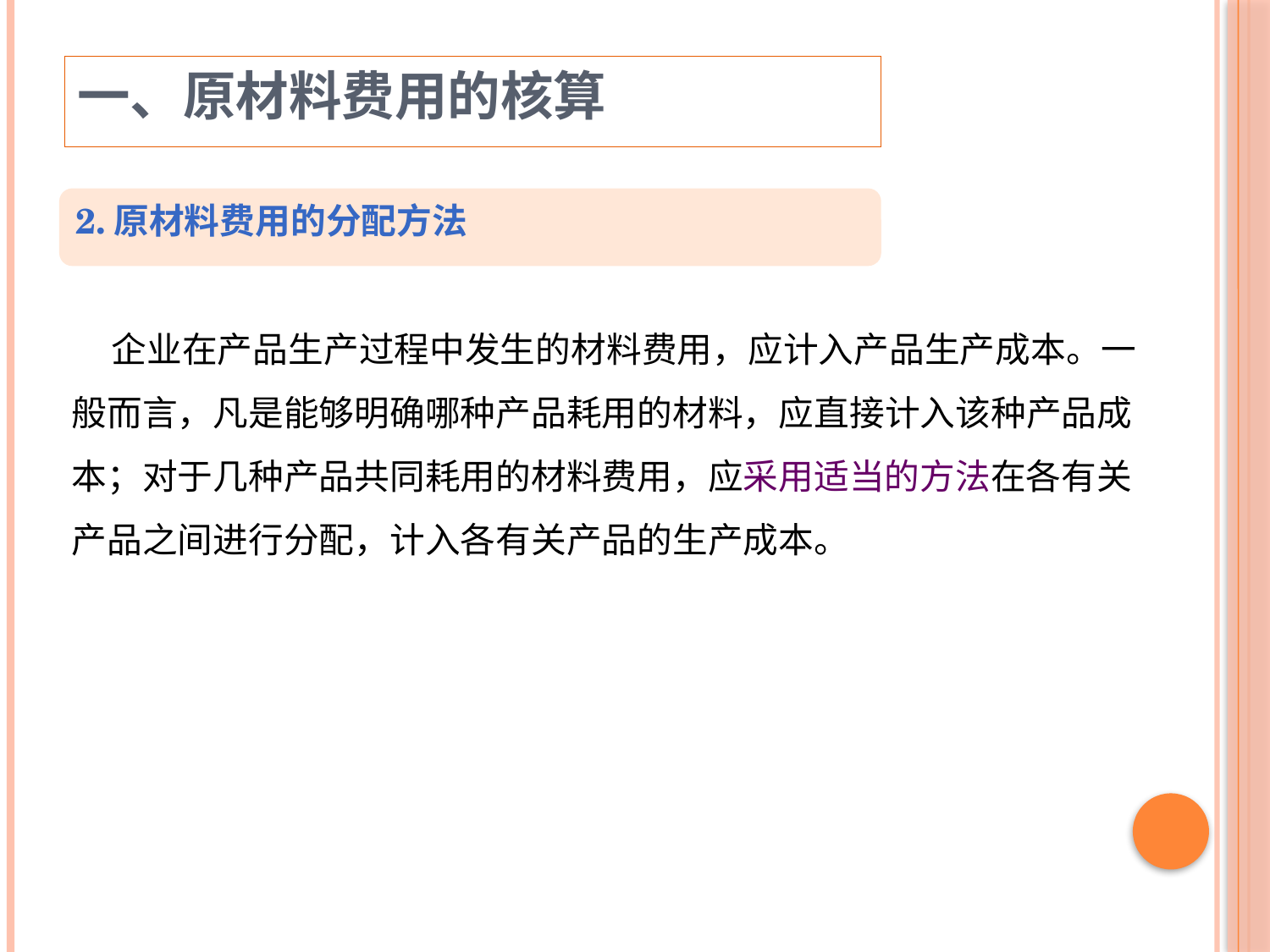

一、原材料费用的核算
2.原材料费用的分配方法
    企业在产品生产过程中发生的材料费用，应计入产品生产成本。一般而言，凡是能够明确哪种产品耗用的材料，应直接计入该种产品成本；对于几种产品共同耗用的材料费用，应采用适当的方法在各有关产品之间进行分配，计入各有关产品的生产成本。